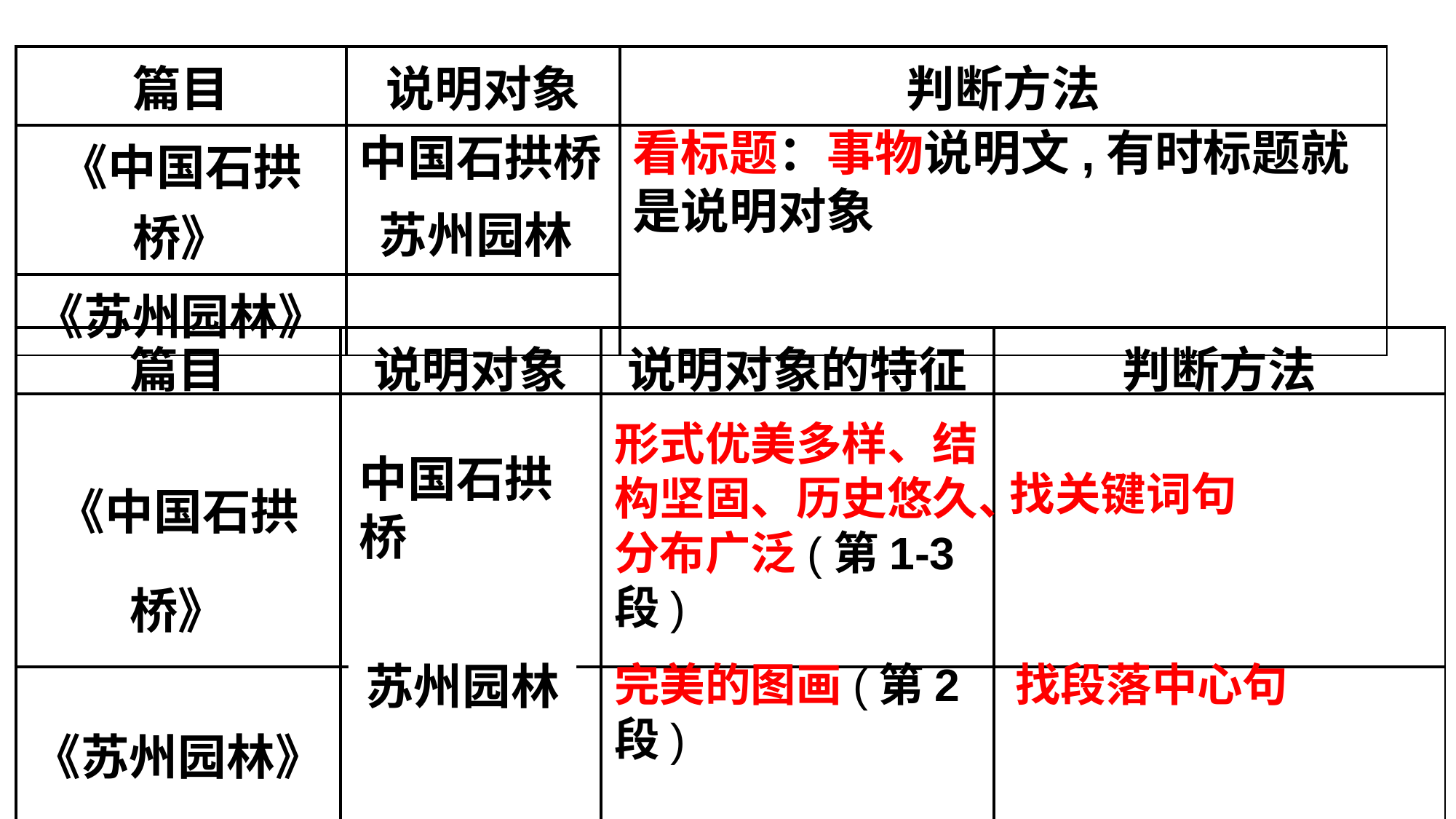

| 篇目 | 说明对象 | 判断方法 |
| --- | --- | --- |
| 《中国石拱桥》 |  |  |
| 《苏州园林》 |  |  |
看标题：事物说明文,有时标题就是说明对象
中国石拱桥
苏州园林
| 篇目 | 说明对象 | 说明对象的特征 | 判断方法 |
| --- | --- | --- | --- |
| 《中国石拱桥》 |  |  |  |
| 《苏州园林》 |  |  |  |
形式优美多样、结构坚固、历史悠久、分布广泛(第1-3段)
中国石拱桥
找关键词句
苏州园林
完美的图画(第2段)
找段落中心句